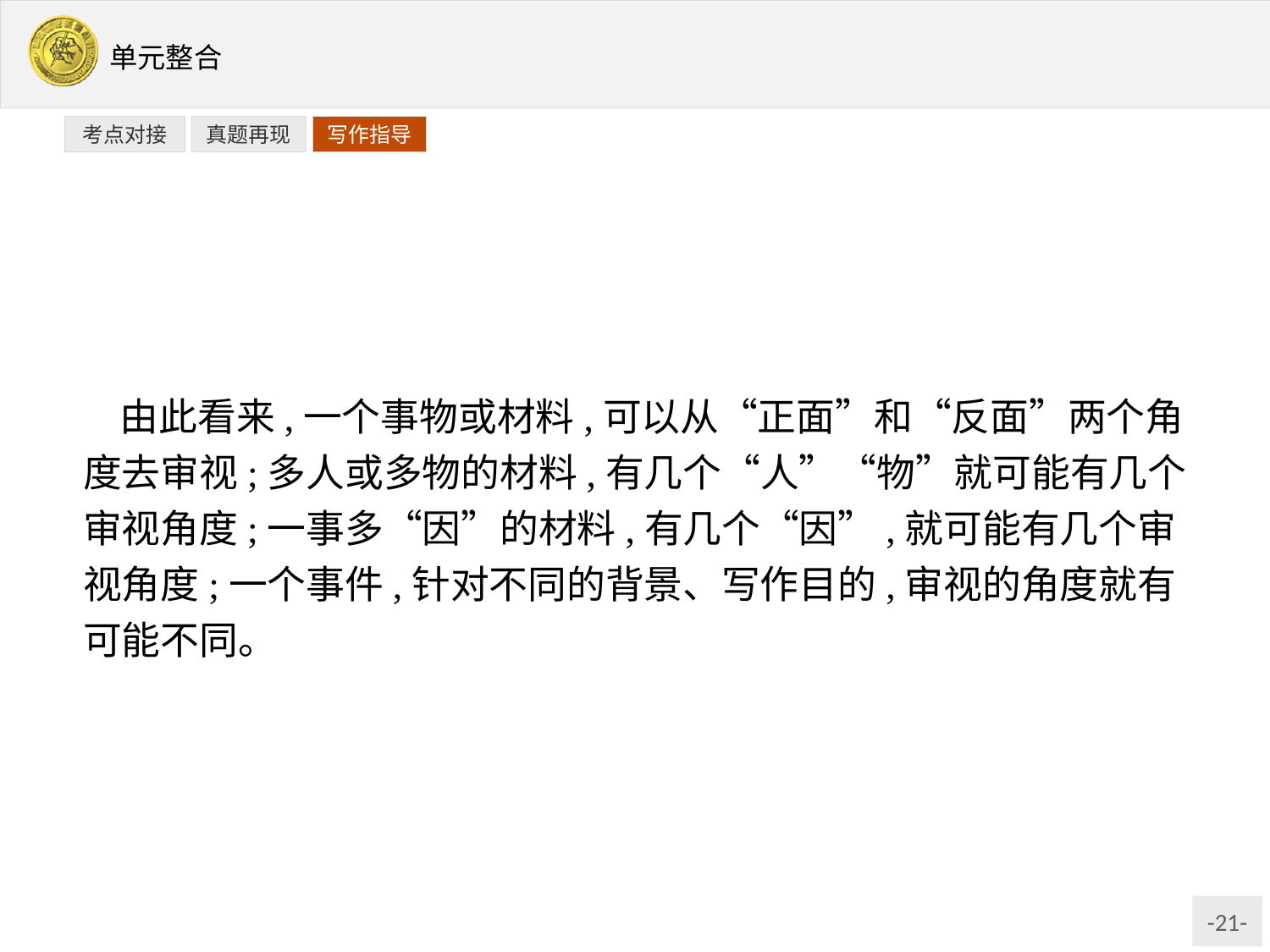

写作指导
考点对接
真题再现
由此看来,一个事物或材料,可以从“正面”和“反面”两个角度去审视;多人或多物的材料,有几个“人”“物”就可能有几个审视角度;一事多“因”的材料,有几个“因”,就可能有几个审视角度;一个事件,针对不同的背景、写作目的,审视的角度就有可能不同。